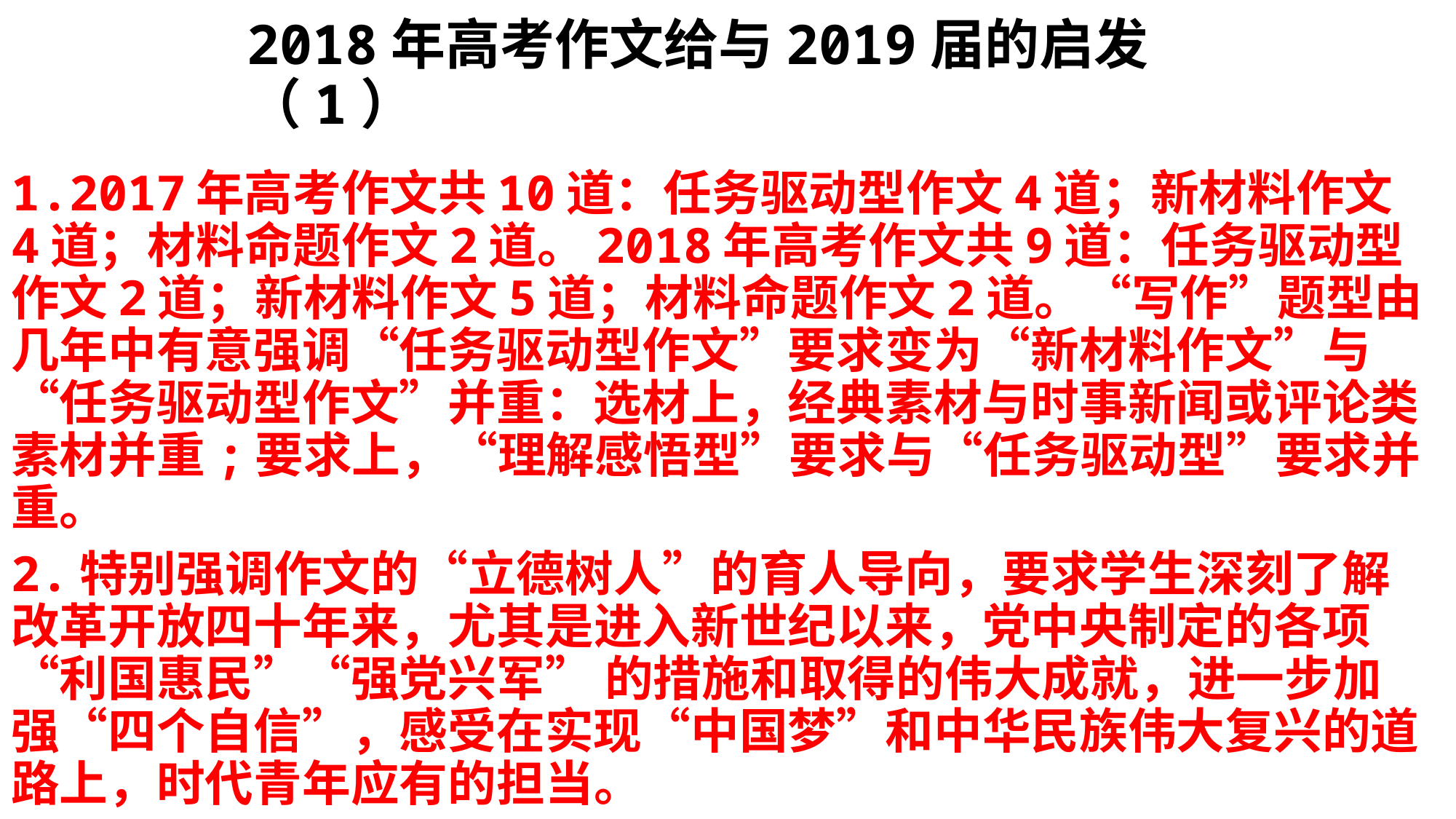

# 2018年高考作文给与2019届的启发（1）

1.2017年高考作文共10道：任务驱动型作文4道；新材料作文4道；材料命题作文2道。2018年高考作文共9道：任务驱动型作文2道；新材料作文5道；材料命题作文2道。“写作”题型由几年中有意强调“任务驱动型作文”要求变为“新材料作文”与“任务驱动型作文”并重：选材上，经典素材与时事新闻或评论类素材并重;要求上，“理解感悟型”要求与“任务驱动型”要求并重。
2.特别强调作文的“立德树人”的育人导向，要求学生深刻了解改革开放四十年来，尤其是进入新世纪以来，党中央制定的各项“利国惠民”“强党兴军” 的措施和取得的伟大成就，进一步加强“四个自信”，感受在实现“中国梦”和中华民族伟大复兴的道路上，时代青年应有的担当。